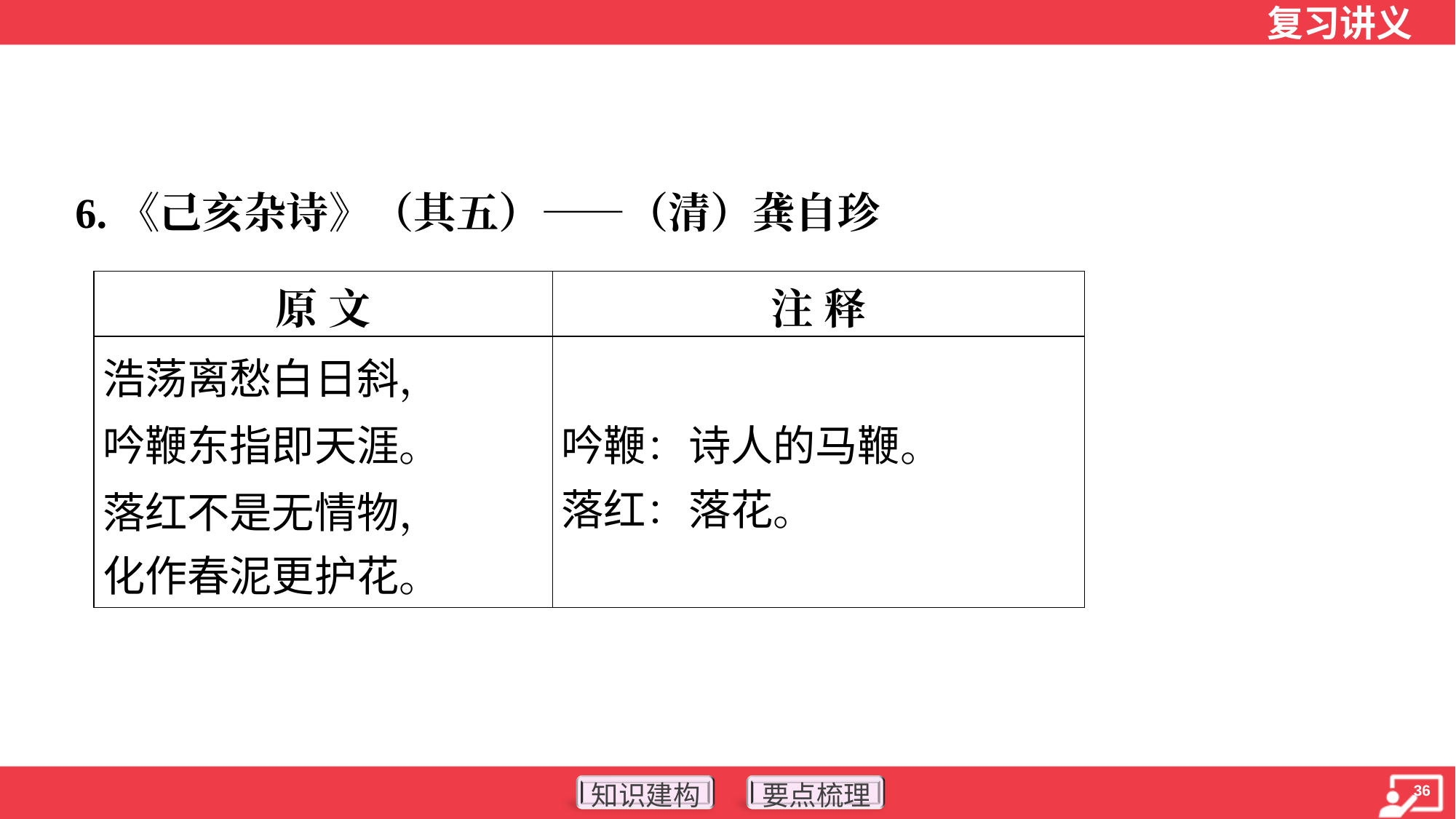

6.《己亥杂诗》（其五）——（清）龚自珍
| 原 文 | 注 释 |
| --- | --- |
| 浩荡离愁白日斜， 吟鞭东指即天涯。 落红不是无情物， 化作春泥更护花。 | 吟鞭：诗人的马鞭。 落红：落花。 |